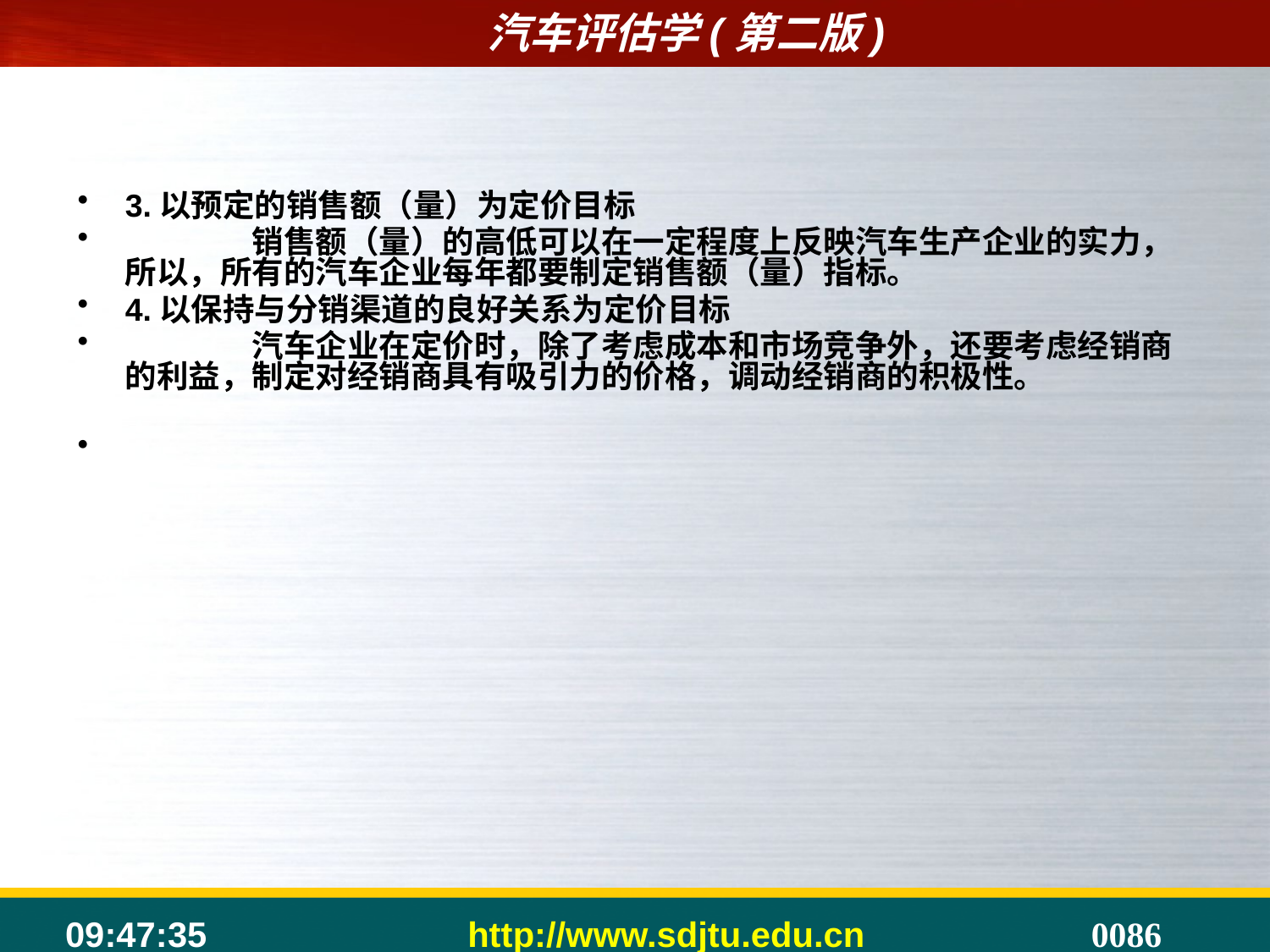

#
3.以预定的销售额（量）为定价目标
	销售额（量）的高低可以在一定程度上反映汽车生产企业的实力，所以，所有的汽车企业每年都要制定销售额（量）指标。
4.以保持与分销渠道的良好关系为定价目标
	汽车企业在定价时，除了考虑成本和市场竞争外，还要考虑经销商的利益，制定对经销商具有吸引力的价格，调动经销商的积极性。